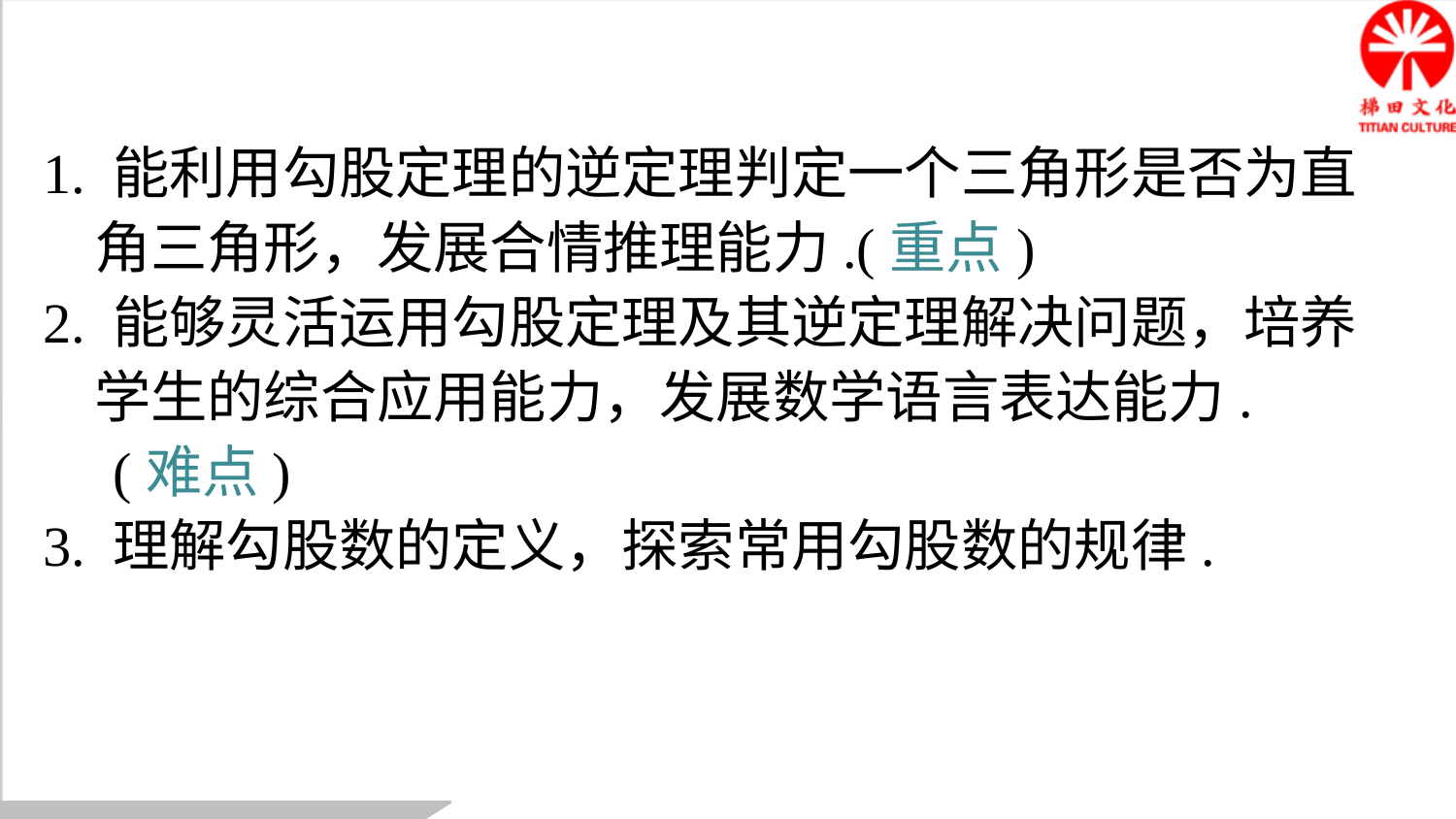

1. 能利用勾股定理的逆定理判定一个三角形是否为直 角三角形，发展合情推理能力.(重点)
2. 能够灵活运用勾股定理及其逆定理解决问题，培养学生的综合应用能力，发展数学语言表达能力.
     (难点)
3. 理解勾股数的定义，探索常用勾股数的规律.